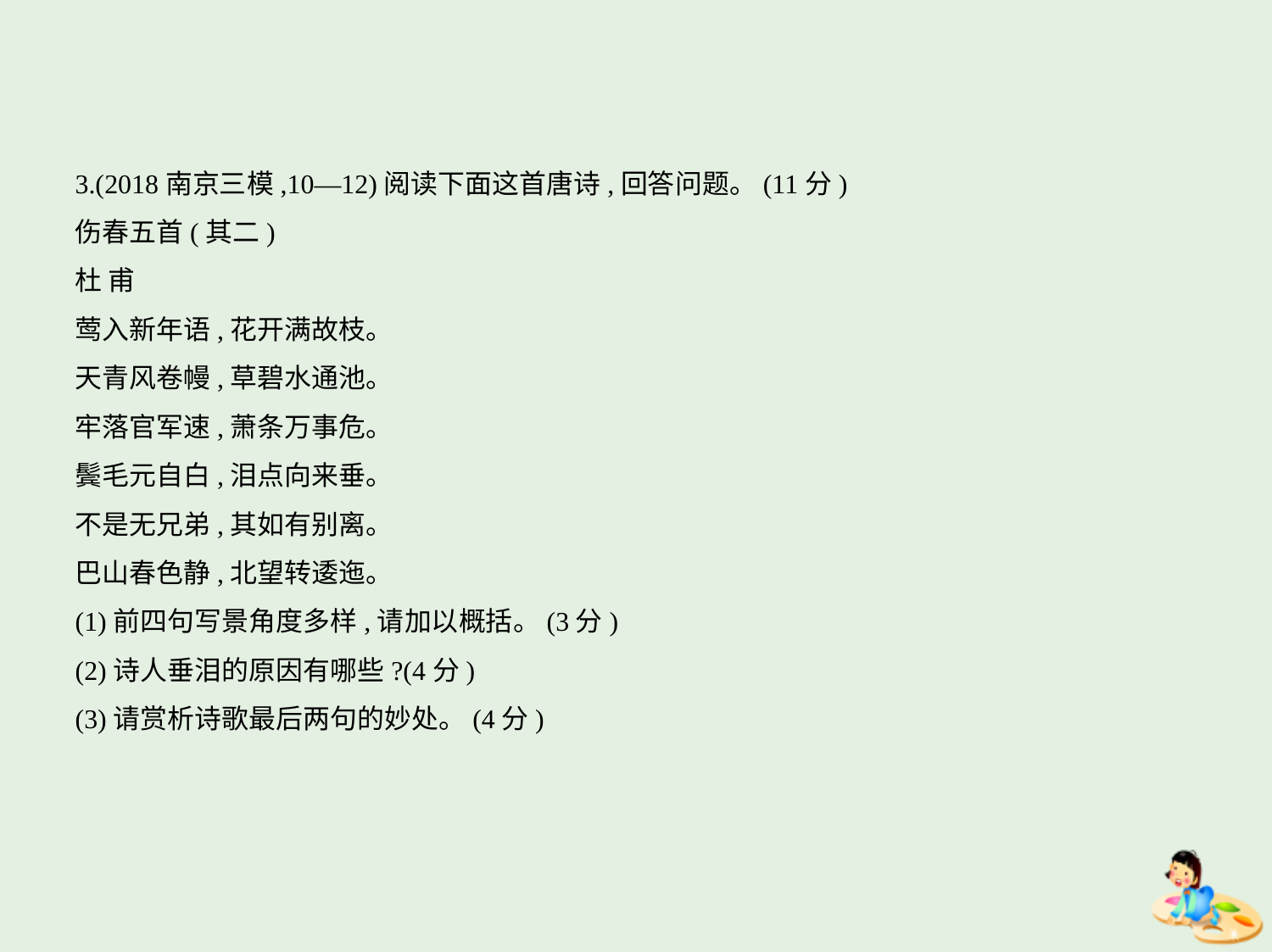

3.(2018南京三模,10—12)阅读下面这首唐诗,回答问题。(11分)
伤春五首(其二)
杜 甫
莺入新年语,花开满故枝。
天青风卷幔,草碧水通池。
牢落官军速,萧条万事危。
鬓毛元自白,泪点向来垂。
不是无兄弟,其如有别离。
巴山春色静,北望转逶迤。
(1)前四句写景角度多样,请加以概括。(3分)
(2)诗人垂泪的原因有哪些?(4分)
(3)请赏析诗歌最后两句的妙处。(4分)